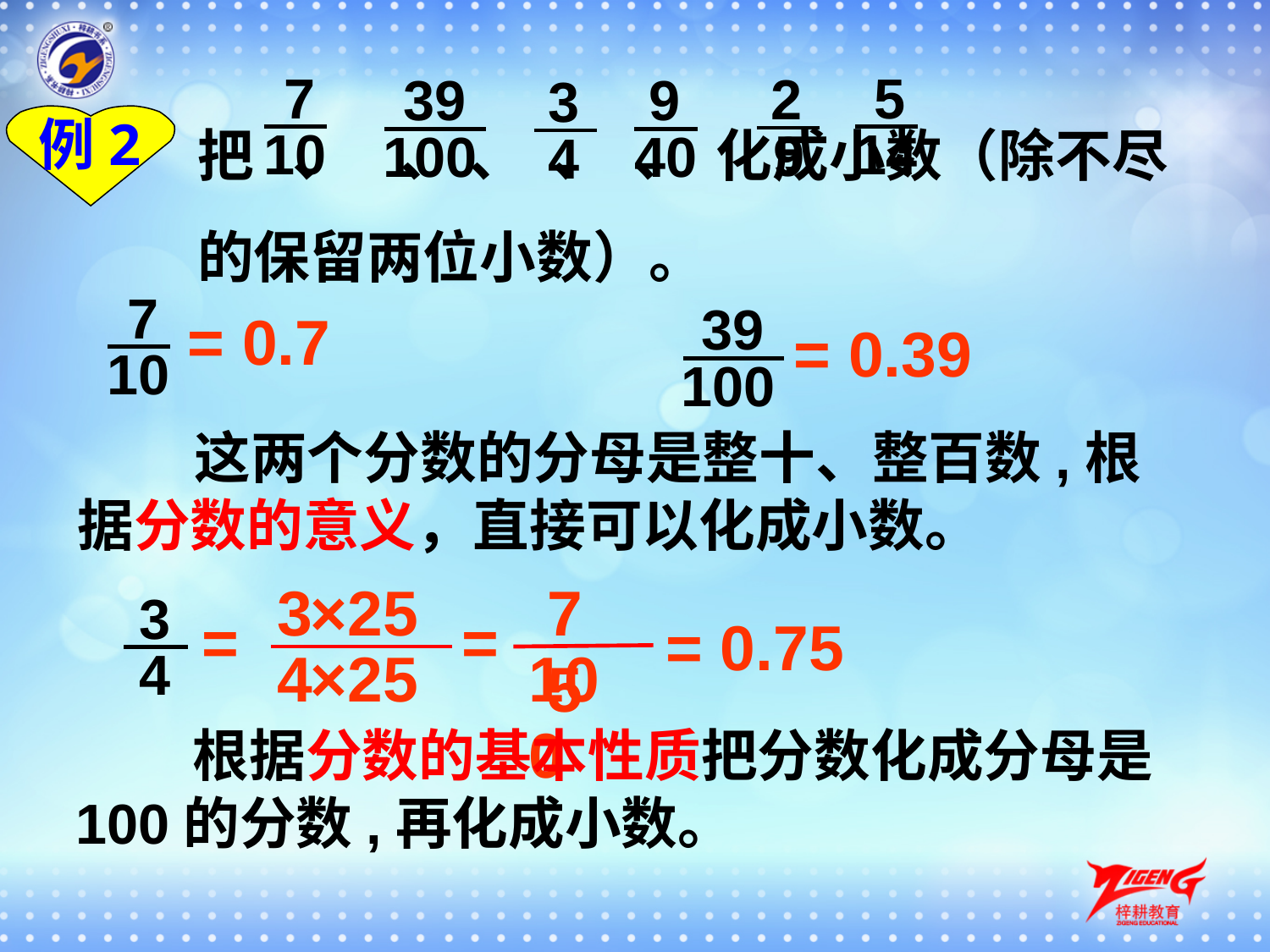

7
5
2
39
9
3
把   、    、 、  、  、  化成小数（除不尽的保留两位小数）。
例2
10
14
9
100
40
4
7
39
= 0.7
= 0.39
10
100
        这两个分数的分母是整十、整百数,根据分数的意义，直接可以化成小数。
3
×25
75
3
=
=
= 0.75
4
×25
100
4
        根据分数的基本性质把分数化成分母是100的分数,再化成小数。